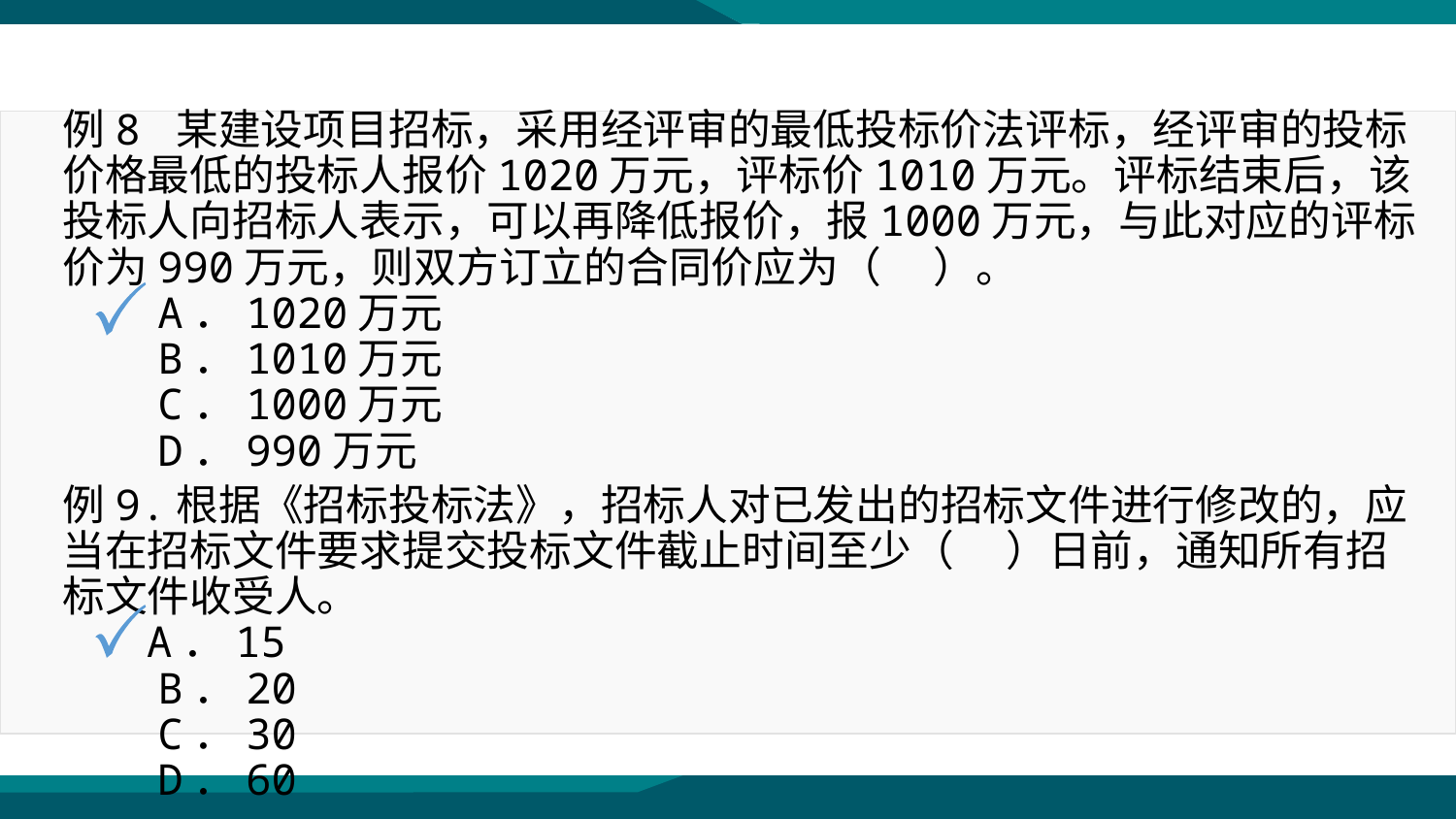

例8 某建设项目招标，采用经评审的最低投标价法评标，经评审的投标价格最低的投标人报价1020万元，评标价1010万元。评标结束后，该投标人向招标人表示，可以再降低报价，报1000万元，与此对应的评标价为990万元，则双方订立的合同价应为（ 　）。
　　A．1020万元
　　B．1010万元
　　C．1000万元
　　D．990万元
例9.根据《招标投标法》，招标人对已发出的招标文件进行修改的，应当在招标文件要求提交投标文件截止时间至少（　 ）日前，通知所有招标文件收受人。
　　 A．15
　　B．20
　　C．30
　　D．60